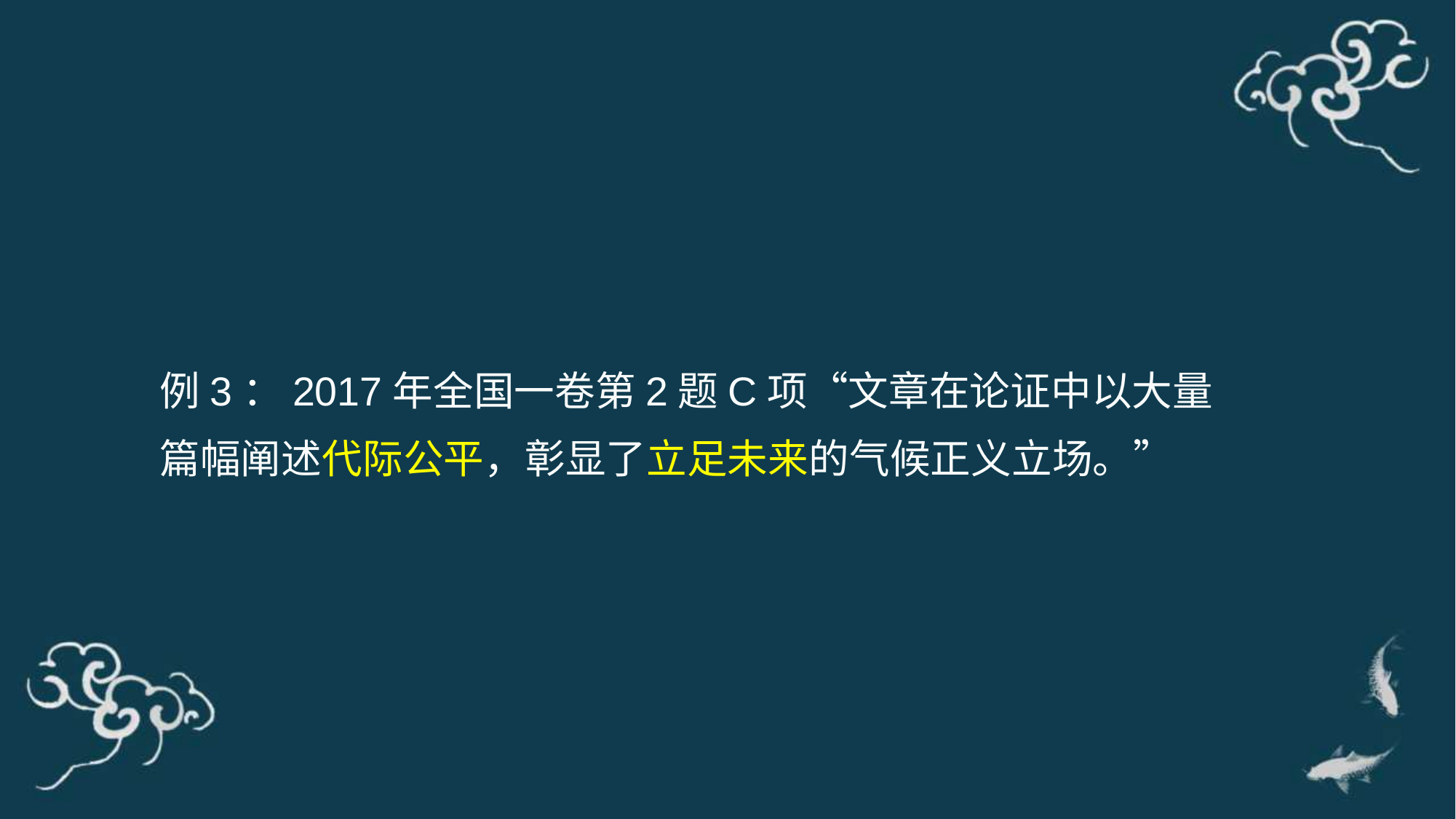

例3：2017年全国一卷第2题C项“文章在论证中以大量篇幅阐述代际公平，彰显了立足未来的气候正义立场。”